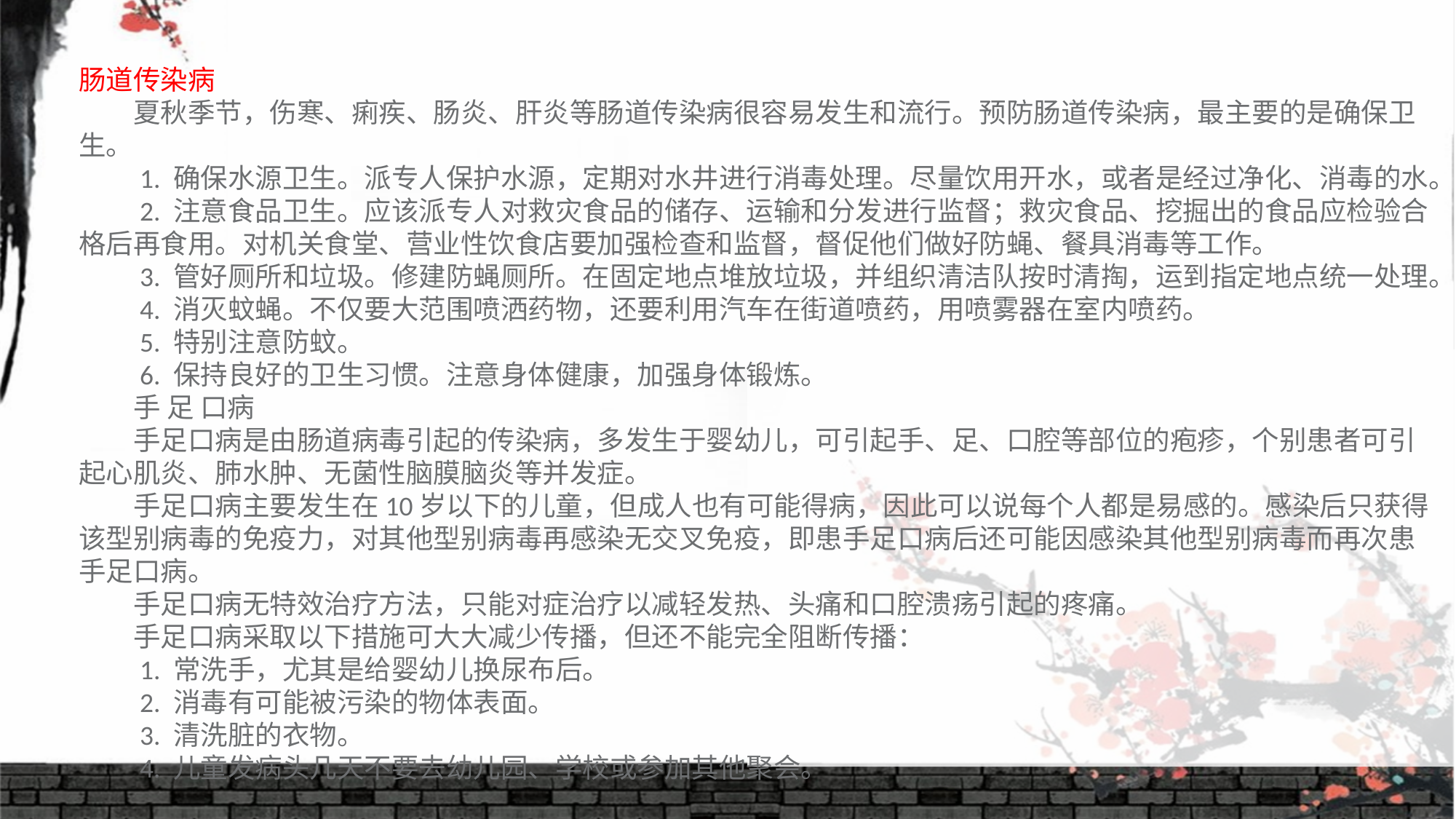

肠道传染病
　　夏秋季节，伤寒、痢疾、肠炎、肝炎等肠道传染病很容易发生和流行。预防肠道传染病，最主要的是确保卫生。
　　1. 确保水源卫生。派专人保护水源，定期对水井进行消毒处理。尽量饮用开水，或者是经过净化、消毒的水。
　　2. 注意食品卫生。应该派专人对救灾食品的储存、运输和分发进行监督；救灾食品、挖掘出的食品应检验合格后再食用。对机关食堂、营业性饮食店要加强检查和监督，督促他们做好防蝇、餐具消毒等工作。
　　3. 管好厕所和垃圾。修建防蝇厕所。在固定地点堆放垃圾，并组织清洁队按时清掏，运到指定地点统一处理。
　　4. 消灭蚊蝇。不仅要大范围喷洒药物，还要利用汽车在街道喷药，用喷雾器在室内喷药。
　　5. 特别注意防蚊。
　　6. 保持良好的卫生习惯。注意身体健康，加强身体锻炼。
　　手 足 口病
　　手足口病是由肠道病毒引起的传染病，多发生于婴幼儿，可引起手、足、口腔等部位的疱疹，个别患者可引起心肌炎、肺水肿、无菌性脑膜脑炎等并发症。
　　手足口病主要发生在10岁以下的儿童，但成人也有可能得病，因此可以说每个人都是易感的。感染后只获得该型别病毒的免疫力，对其他型别病毒再感染无交叉免疫，即患手足口病后还可能因感染其他型别病毒而再次患手足口病。
　　手足口病无特效治疗方法，只能对症治疗以减轻发热、头痛和口腔溃疡引起的疼痛。
　　手足口病采取以下措施可大大减少传播，但还不能完全阻断传播：
　　1. 常洗手，尤其是给婴幼儿换尿布后。
　　2. 消毒有可能被污染的物体表面。
　　3. 清洗脏的衣物。
　　4. 儿童发病头几天不要去幼儿园、学校或参加其他聚会。